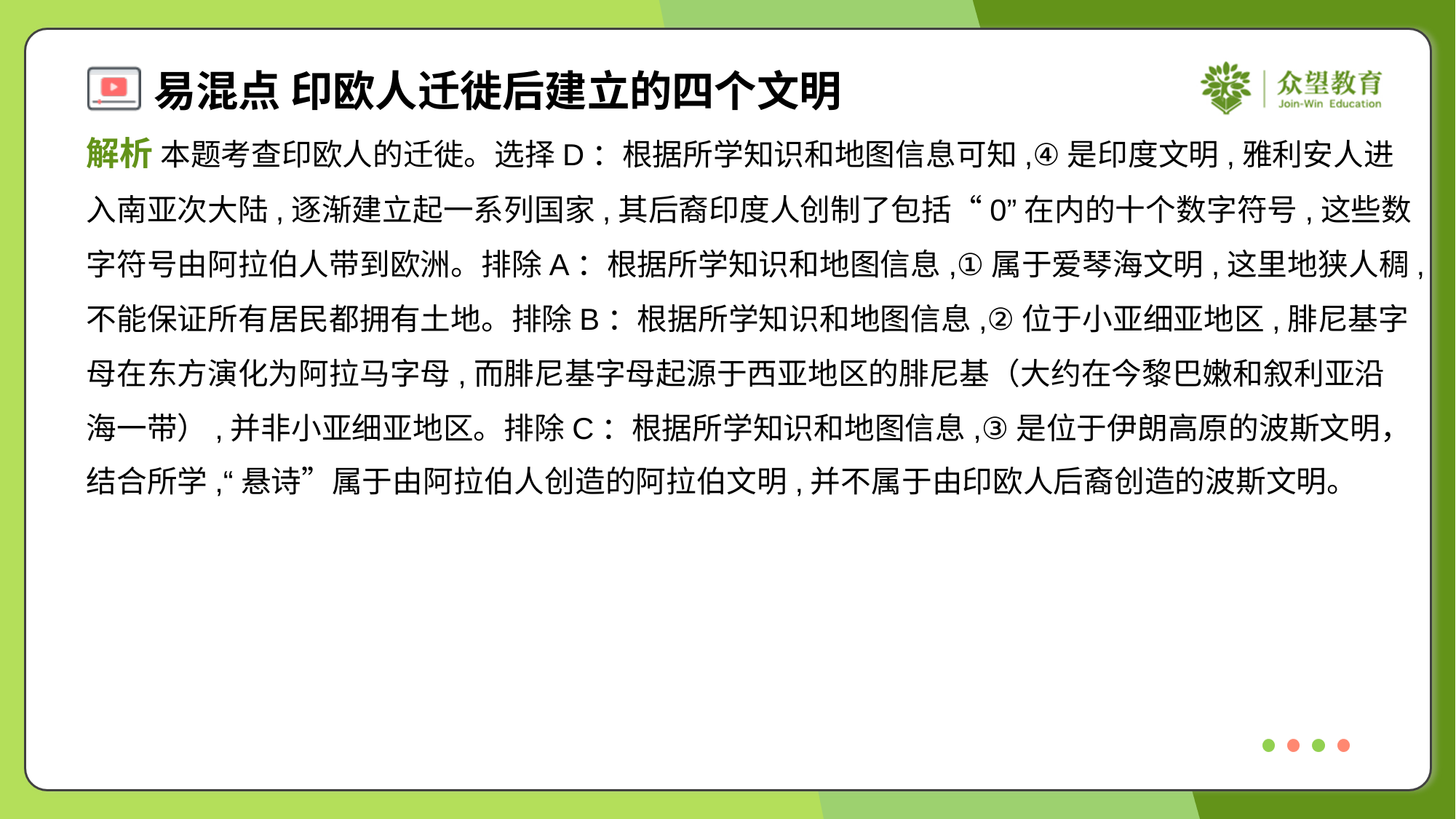

解析 本题考查印欧人的迁徙。选择D：根据所学知识和地图信息可知,④是印度文明,雅利安人进
入南亚次大陆,逐渐建立起一系列国家,其后裔印度人创制了包括“0”在内的十个数字符号,这些数
字符号由阿拉伯人带到欧洲。排除A：根据所学知识和地图信息,①属于爱琴海文明,这里地狭人稠,
不能保证所有居民都拥有土地。排除B：根据所学知识和地图信息,②位于小亚细亚地区,腓尼基字
母在东方演化为阿拉马字母,而腓尼基字母起源于西亚地区的腓尼基（大约在今黎巴嫩和叙利亚沿
海一带）,并非小亚细亚地区。排除C：根据所学知识和地图信息,③是位于伊朗高原的波斯文明，
结合所学,“悬诗”属于由阿拉伯人创造的阿拉伯文明,并不属于由印欧人后裔创造的波斯文明。